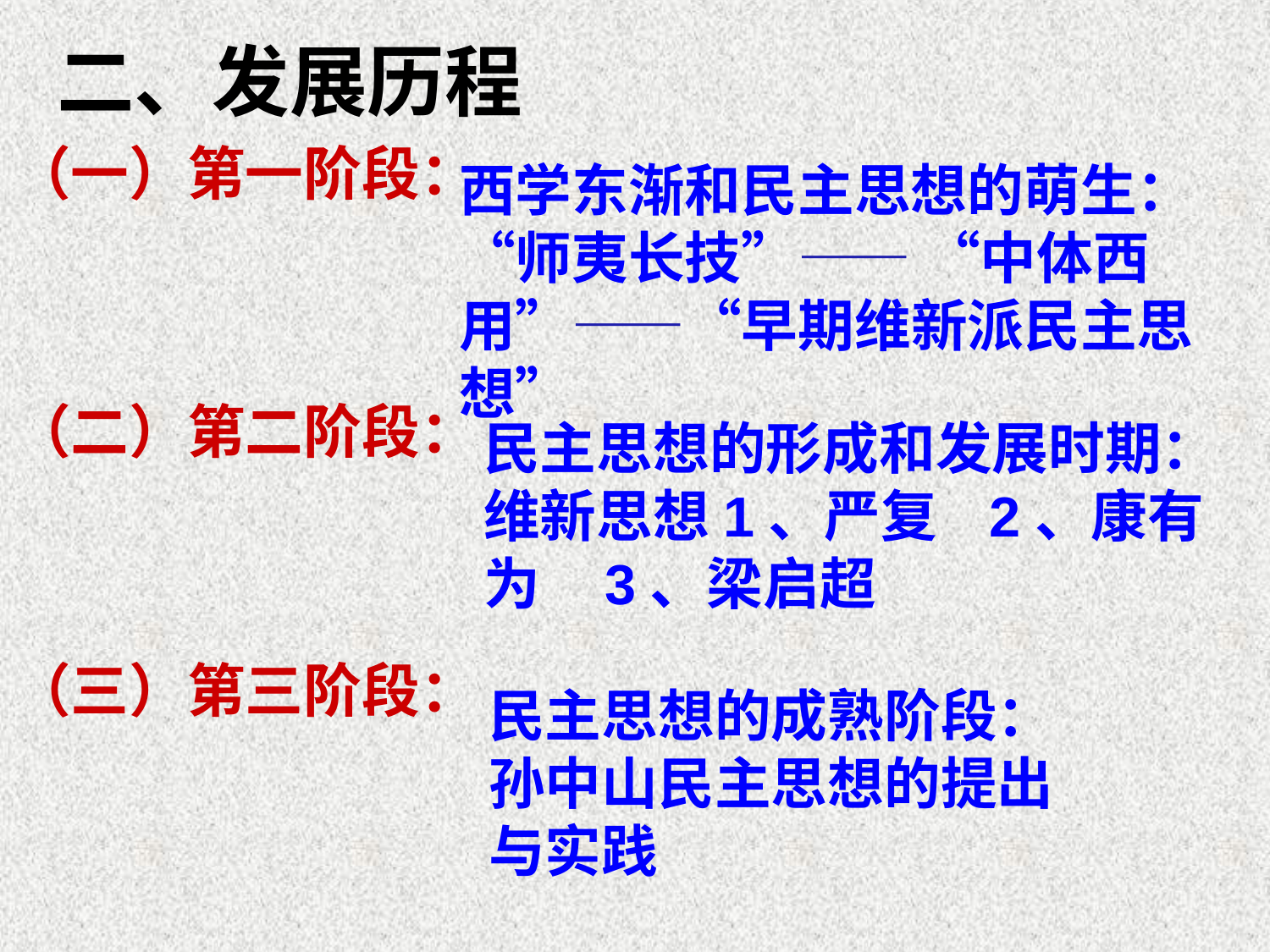

二、发展历程
（一）第一阶段：

（二）第二阶段：

（三）第三阶段：
西学东渐和民主思想的萌生：“师夷长技”—— “中体西用”——“早期维新派民主思想”
民主思想的形成和发展时期：
维新思想1、严复   2、康有
为    3、梁启超

民主思想的成熟阶段：孙中山民主思想的提出与实践